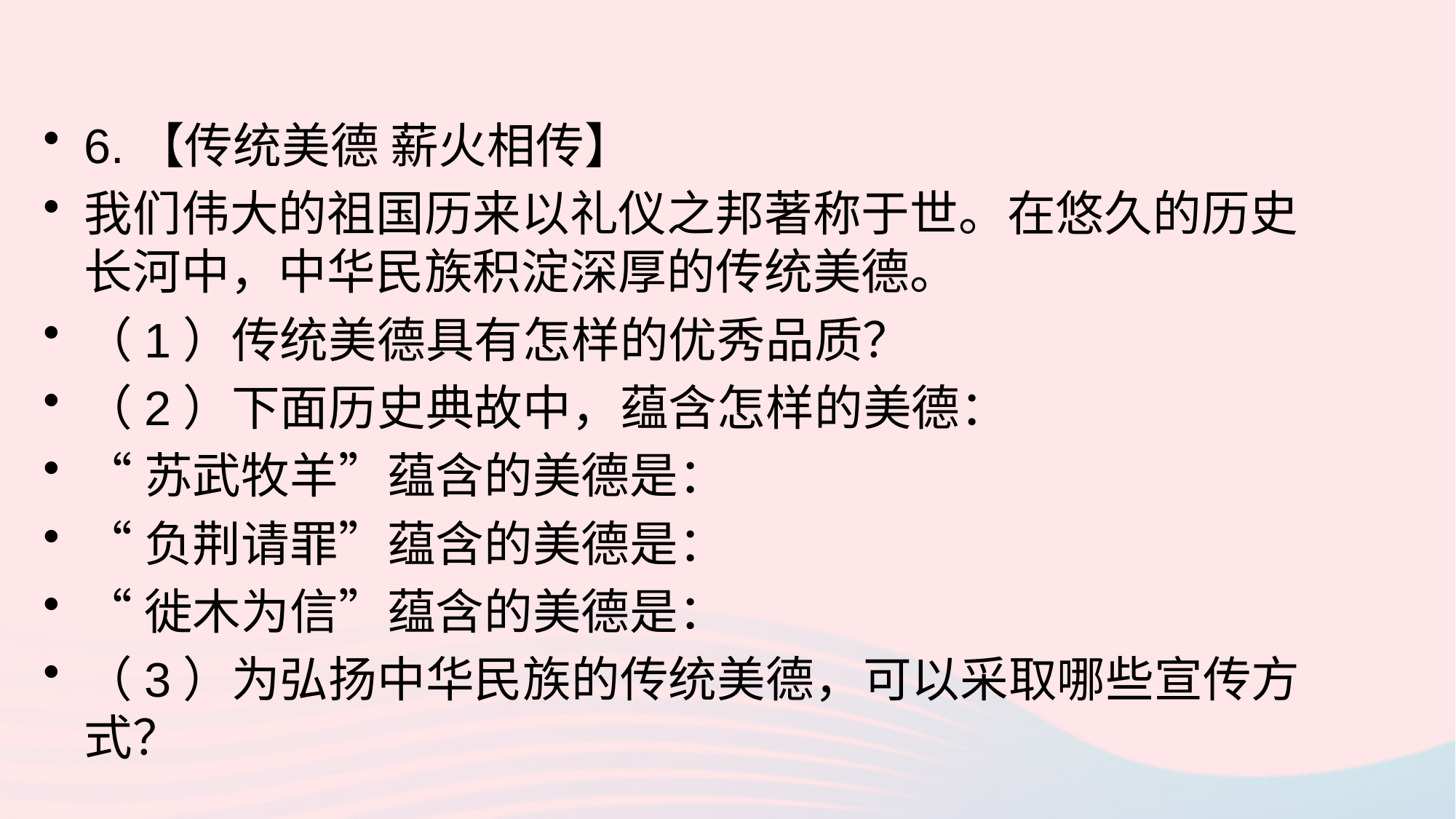

6.【传统美德 薪火相传】
我们伟大的祖国历来以礼仪之邦著称于世。在悠久的历史长河中，中华民族积淀深厚的传统美德。
（1）传统美德具有怎样的优秀品质？
（2）下面历史典故中，蕴含怎样的美德：
“苏武牧羊”蕴含的美德是：
“负荆请罪”蕴含的美德是：
“徙木为信”蕴含的美德是：
（3）为弘扬中华民族的传统美德，可以采取哪些宣传方式？